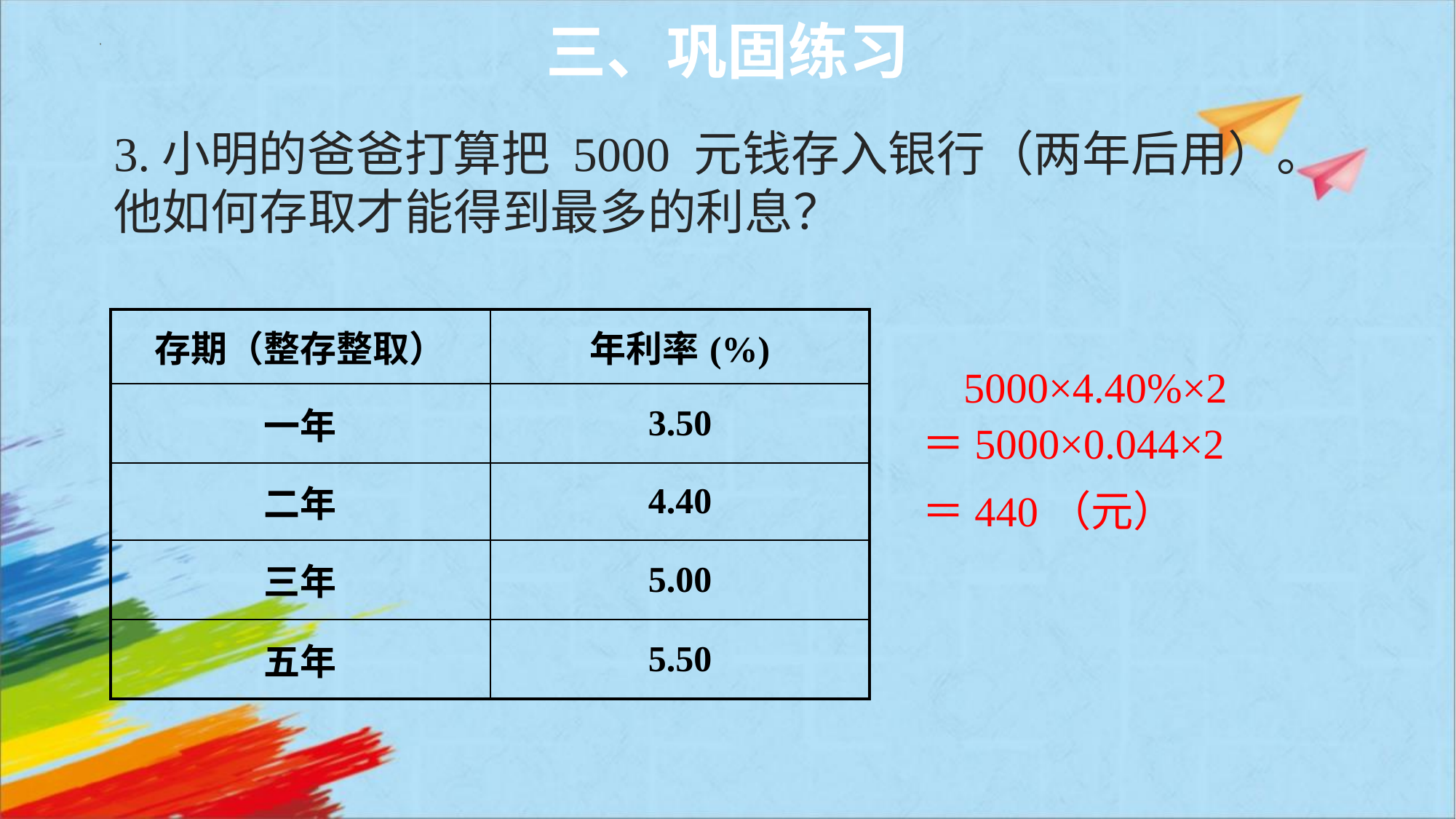

三、巩固练习
# 3.小明的爸爸打算把 5000 元钱存入银行（两年后用）。他如何存取才能得到最多的利息？
| 存期（整存整取） | 年利率(%) |
| --- | --- |
| 一年 | 3.50 |
| 二年 | 4.40 |
| 三年 | 5.00 |
| 五年 | 5.50 |
5000×4.40%×2
＝5000×0.044×2
＝440（元）